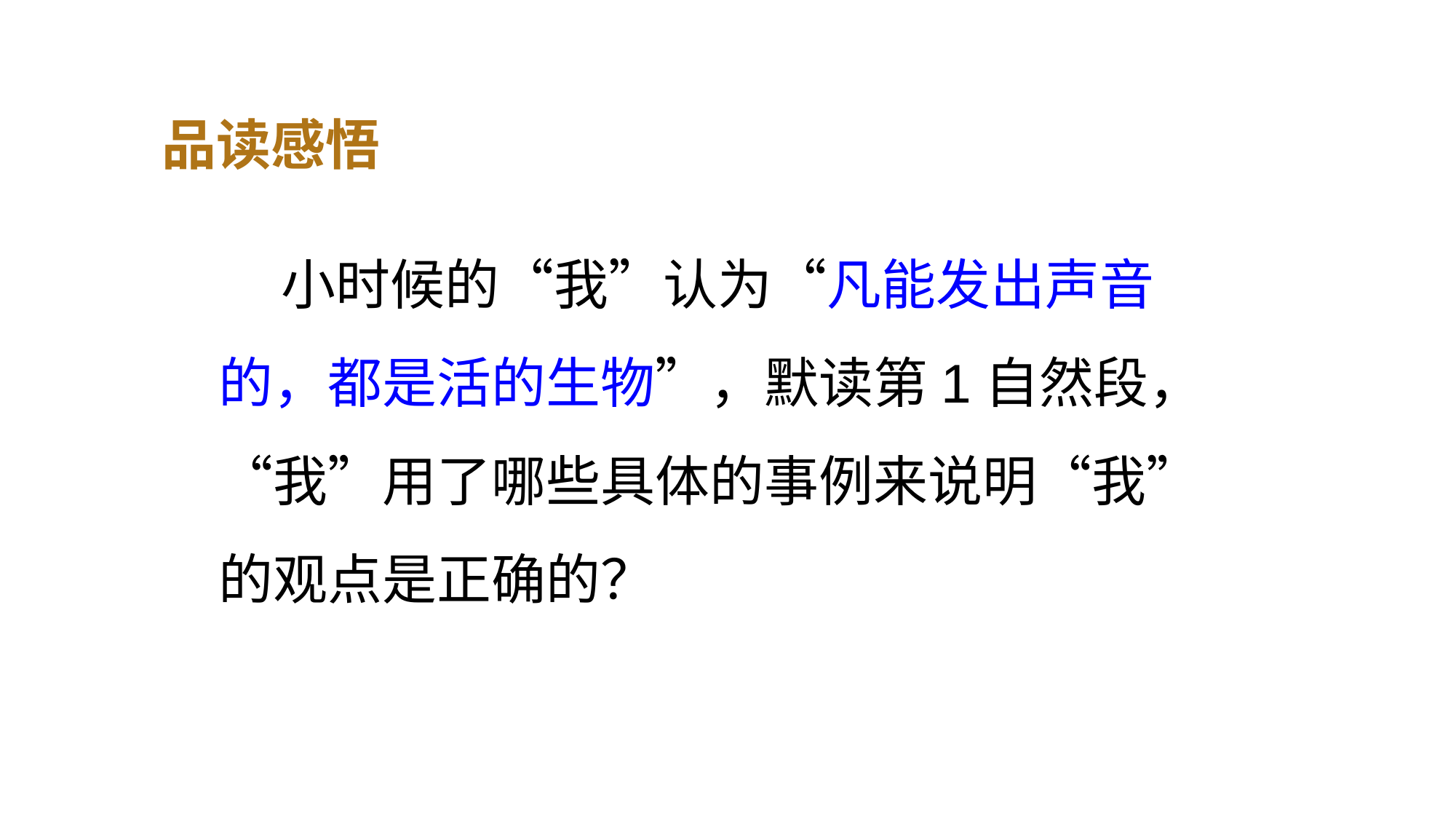

品读感悟
    小时候的“我”认为“凡能发出声音的，都是活的生物”，默读第1自然段，“我”用了哪些具体的事例来说明“我”的观点是正确的？